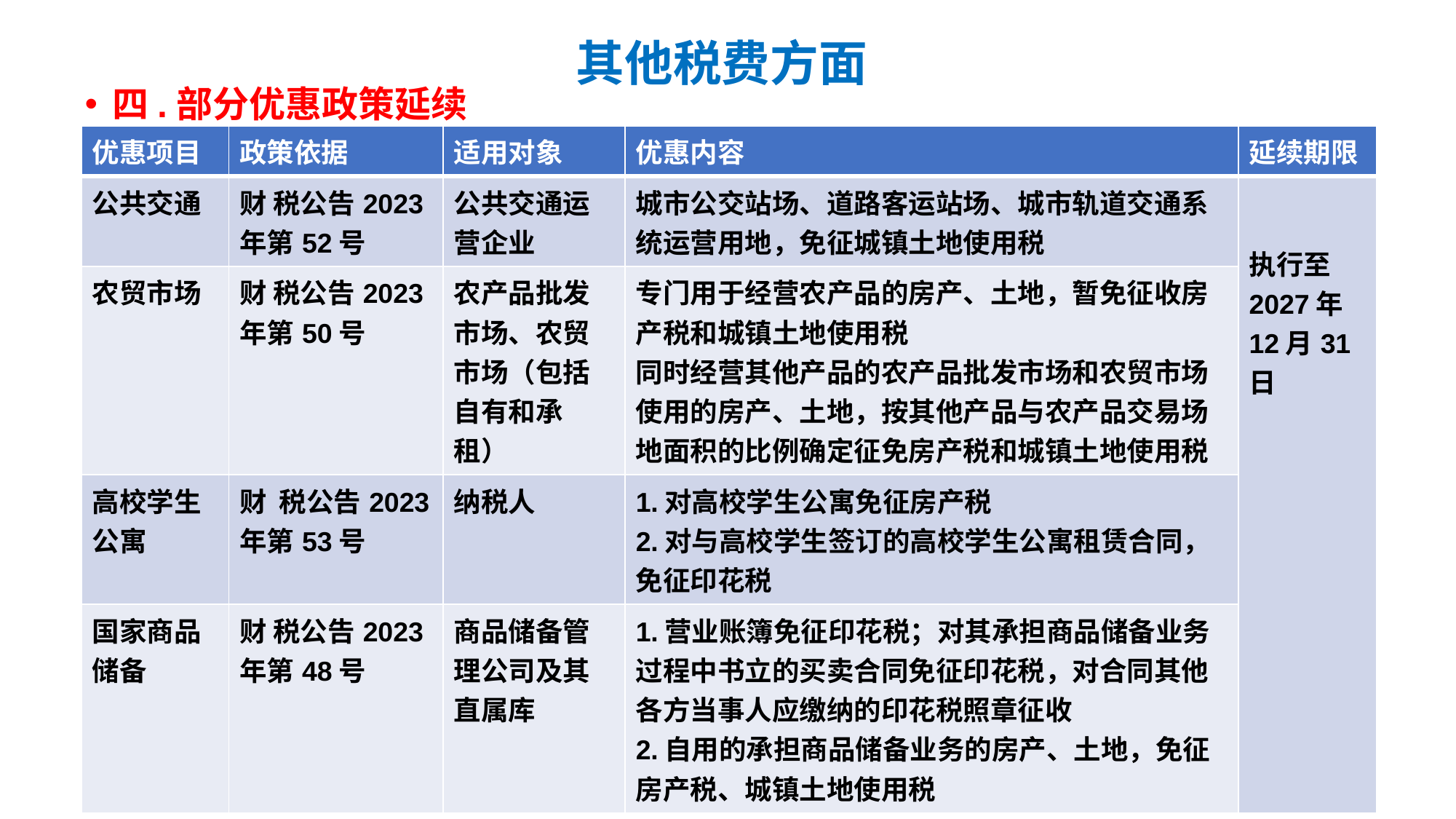

# 其他税费方面
四.部分优惠政策延续

| 优惠项目 | 政策依据 | 适用对象 | 优惠内容 | 延续期限 |
| --- | --- | --- | --- | --- |
| 公共交通 | 财 税公告2023年第52号 | 公共交通运营企业 | 城市公交站场、道路客运站场、城市轨道交通系统运营用地，免征城镇土地使用税 | 执行至2027年12月31日 |
| 农贸市场 | 财 税公告2023年第50号 | 农产品批发市场、农贸市场（包括自有和承租） | 专门用于经营农产品的房产、土地，暂免征收房产税和城镇土地使用税 同时经营其他产品的农产品批发市场和农贸市场使用的房产、土地，按其他产品与农产品交易场地面积的比例确定征免房产税和城镇土地使用税 |  |
| 高校学生公寓 | 财 税公告2023年第53号 | 纳税人 | 1.对高校学生公寓免征房产税 2.对与高校学生签订的高校学生公寓租赁合同，免征印花税 |  |
| 国家商品储备 | 财 税公告2023年第48号 | 商品储备管理公司及其直属库 | 1.营业账簿免征印花税；对其承担商品储备业务过程中书立的买卖合同免征印花税，对合同其他各方当事人应缴纳的印花税照章征收 2.自用的承担商品储备业务的房产、土地，免征房产税、城镇土地使用税 |  |